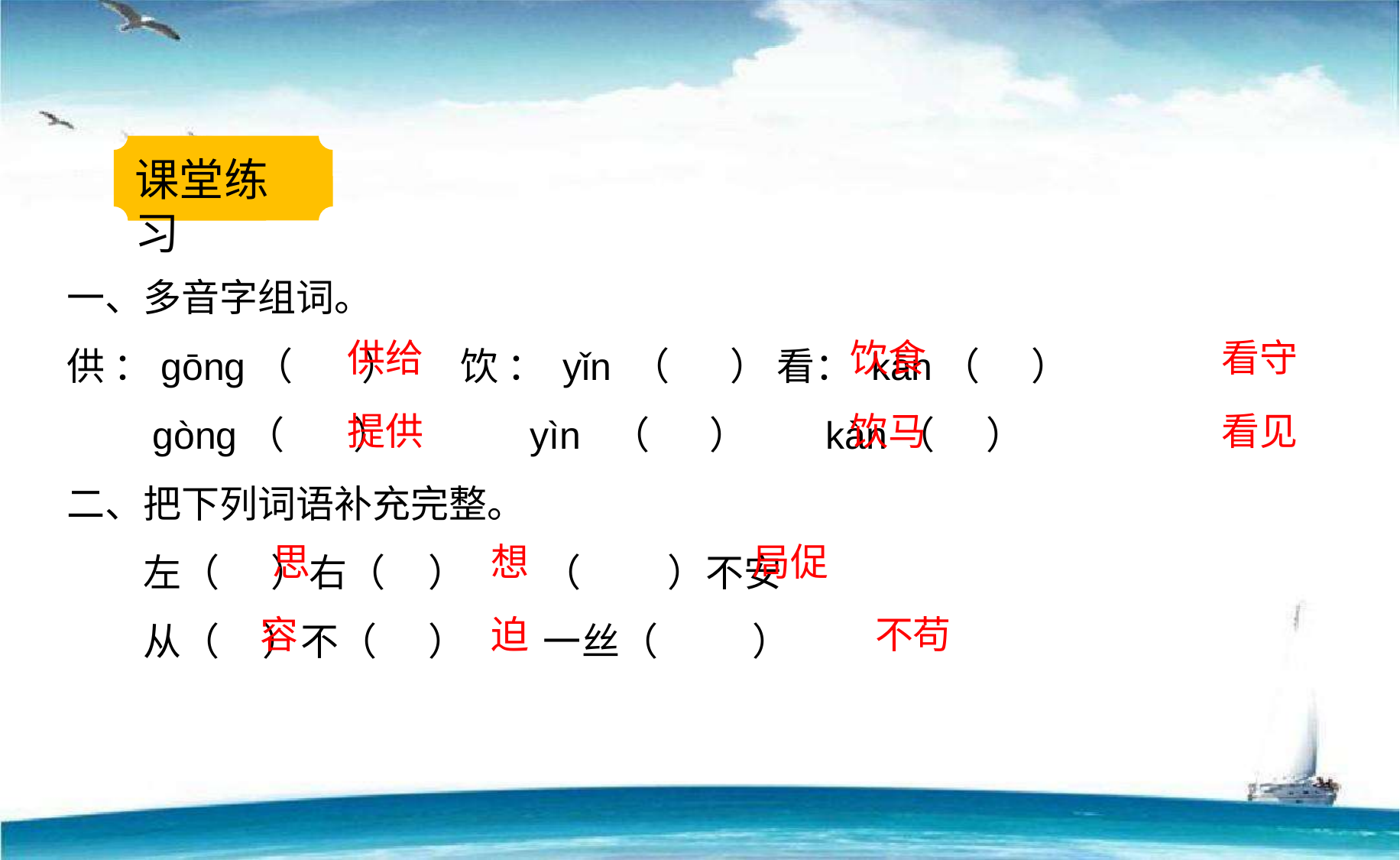

课堂练习
一、多音字组词。
供 ：gōng（        ）       饮 ： yǐn （       ） 看： kān（      ）
        ɡònɡ（        ）               yìn  （       ）        kàn（      ）
二、把下列词语补充完整。
　　左（      ）右（     ）　　（          ）不安
　　从（     ）不（      ）　　一丝（           ）

供给
饮食
看守
饮马
看见
提供
思
想
局促
容
迫
不苟